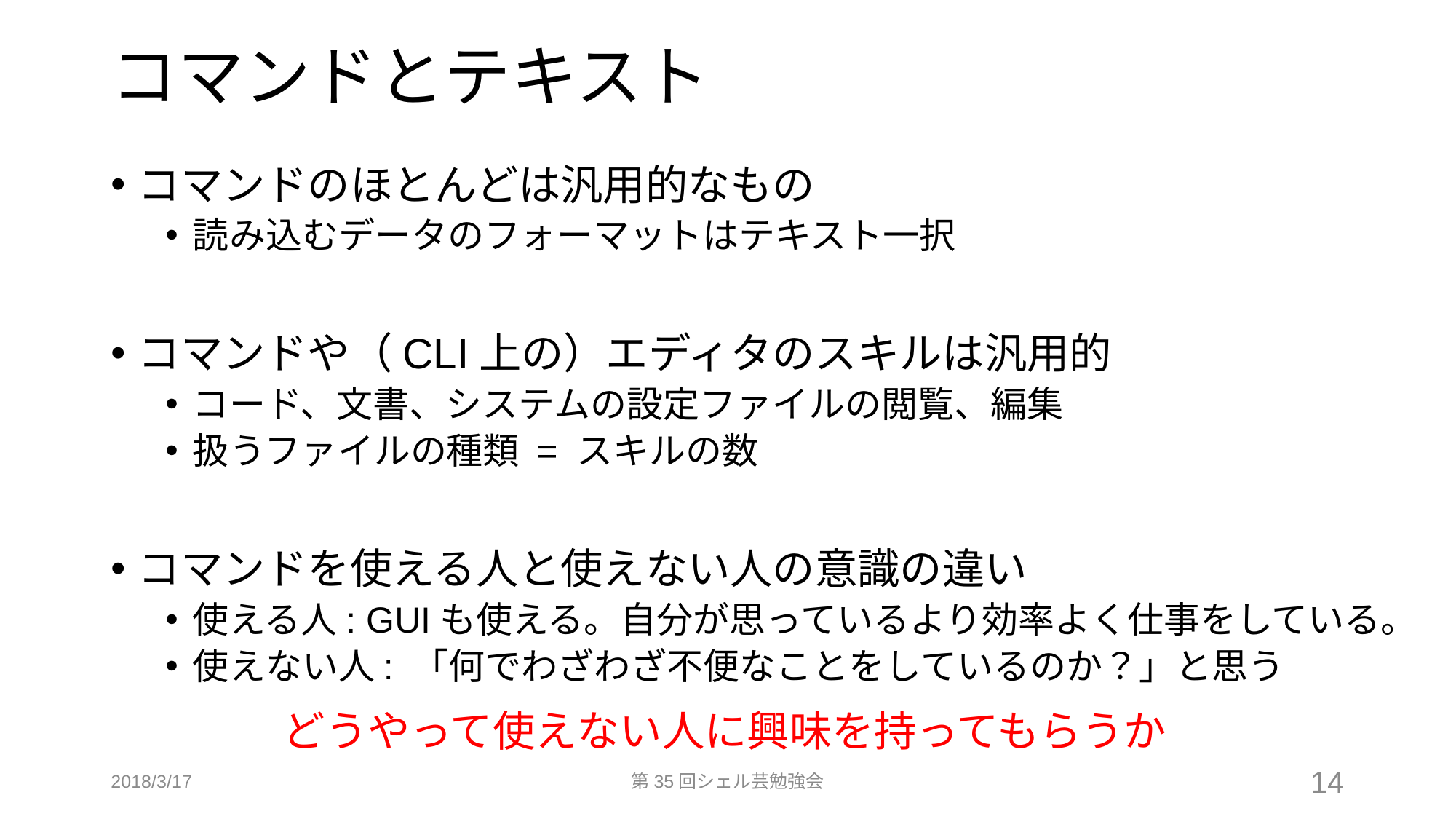

# コマンドとテキスト
コマンドのほとんどは汎用的なもの
読み込むデータのフォーマットはテキスト一択

コマンドや（CLI上の）エディタのスキルは汎用的
コード、文書、システムの設定ファイルの閲覧、編集
扱うファイルの種類 = スキルの数

コマンドを使える人と使えない人の意識の違い
使える人: GUIも使える。自分が思っているより効率よく仕事をしている。
使えない人: 「何でわざわざ不便なことをしているのか？」と思う
どうやって使えない人に興味を持ってもらうか
2018/3/17
第35回シェル芸勉強会
14